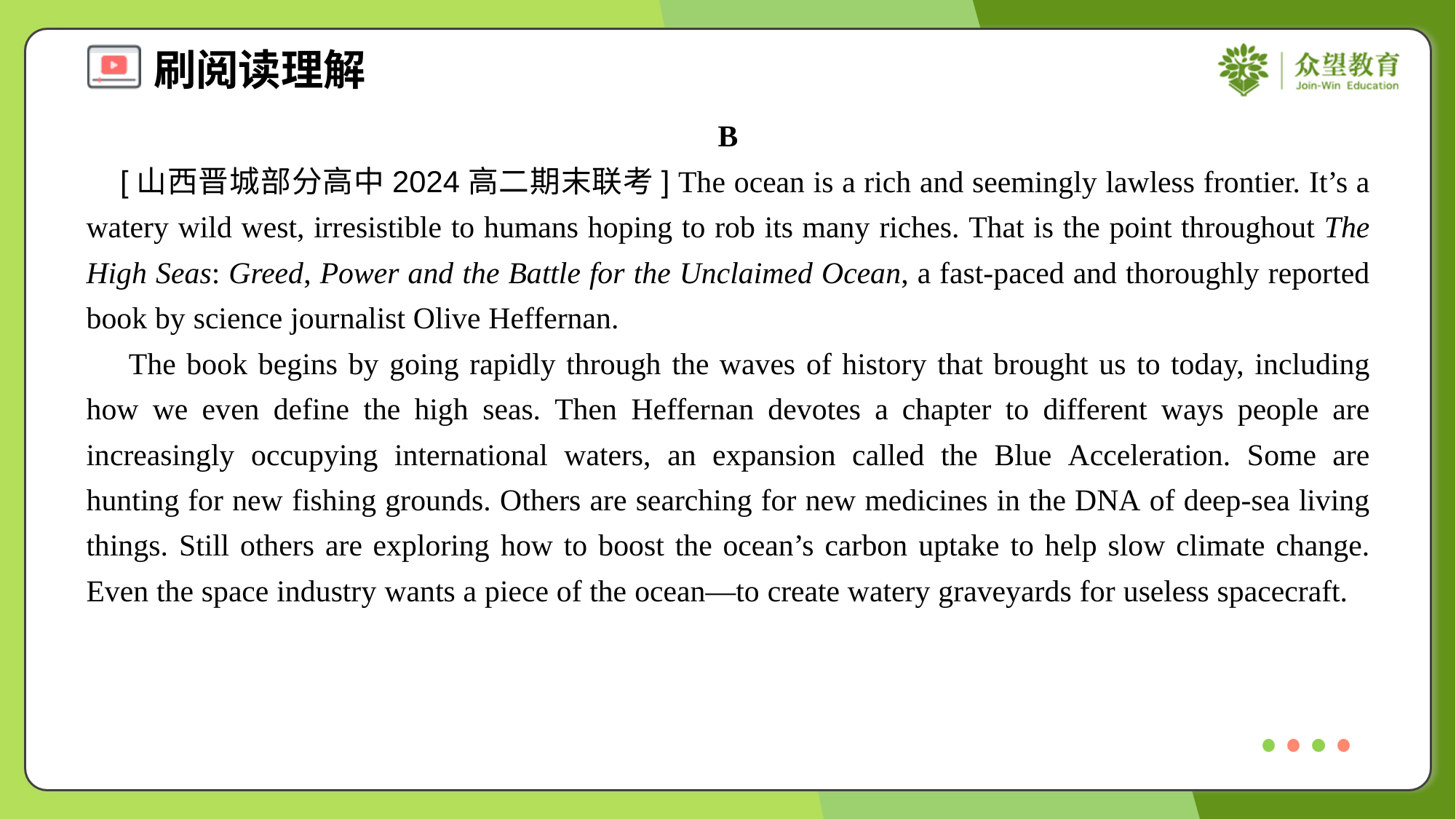

B
    [山西晋城部分高中2024高二期末联考] The ocean is a rich and seemingly lawless frontier. It’s a watery wild west, irresistible to humans hoping to rob its many riches. That is the point throughout The High Seas: Greed, Power and the Battle for the Unclaimed Ocean, a fast-paced and thoroughly reported book by science journalist Olive Heffernan.
    The book begins by going rapidly through the waves of history that brought us to today, including how we even define the high seas. Then Heffernan devotes a chapter to different ways people are increasingly occupying international waters, an expansion called the Blue Acceleration. Some are hunting for new fishing grounds. Others are searching for new medicines in the DNA of deep-sea living things. Still others are exploring how to boost the ocean’s carbon uptake to help slow climate change. Even the space industry wants a piece of the ocean—to create watery graveyards for useless spacecraft.